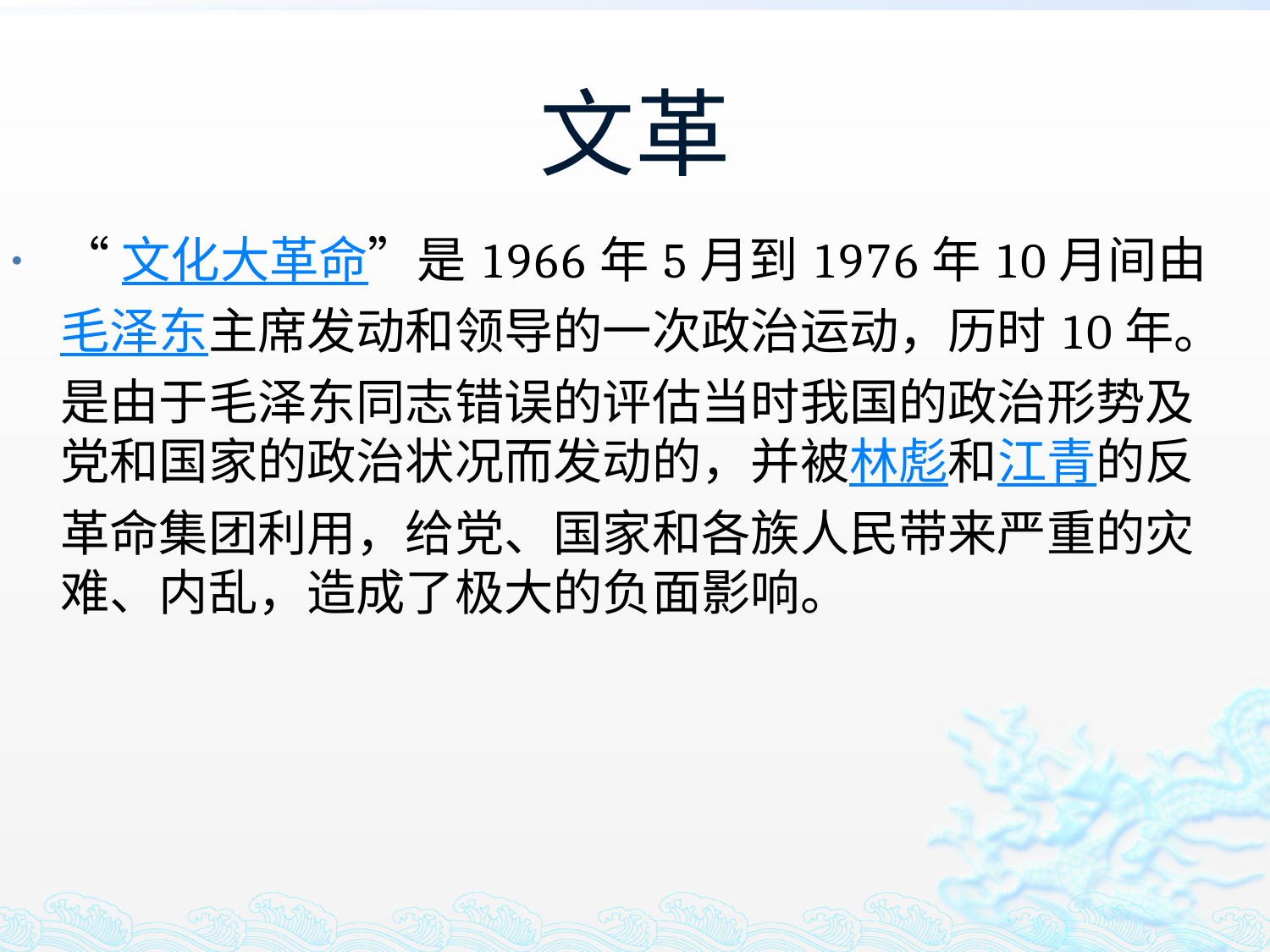

# 文革
“文化大革命”是1966年5月到1976年10月间由毛泽东主席发动和领导的一次政治运动，历时10年。是由于毛泽东同志错误的评估当时我国的政治形势及党和国家的政治状况而发动的，并被林彪和江青的反革命集团利用，给党、国家和各族人民带来严重的灾难、内乱，造成了极大的负面影响。